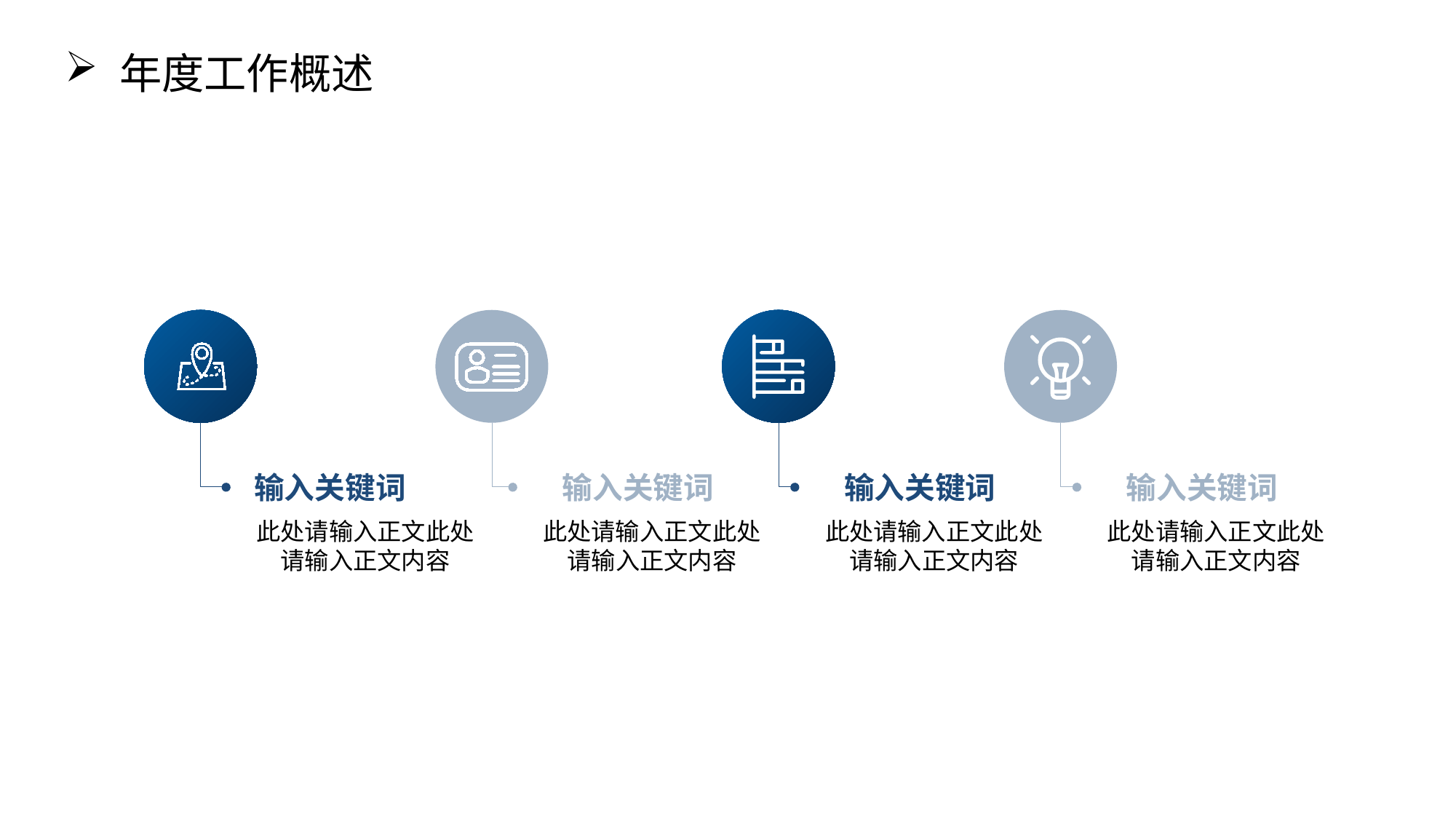

年度工作概述

输入关键词
此处请输入正文此处请输入正文内容
输入关键词
此处请输入正文此处请输入正文内容
输入关键词
此处请输入正文此处请输入正文内容
输入关键词
此处请输入正文此处请输入正文内容